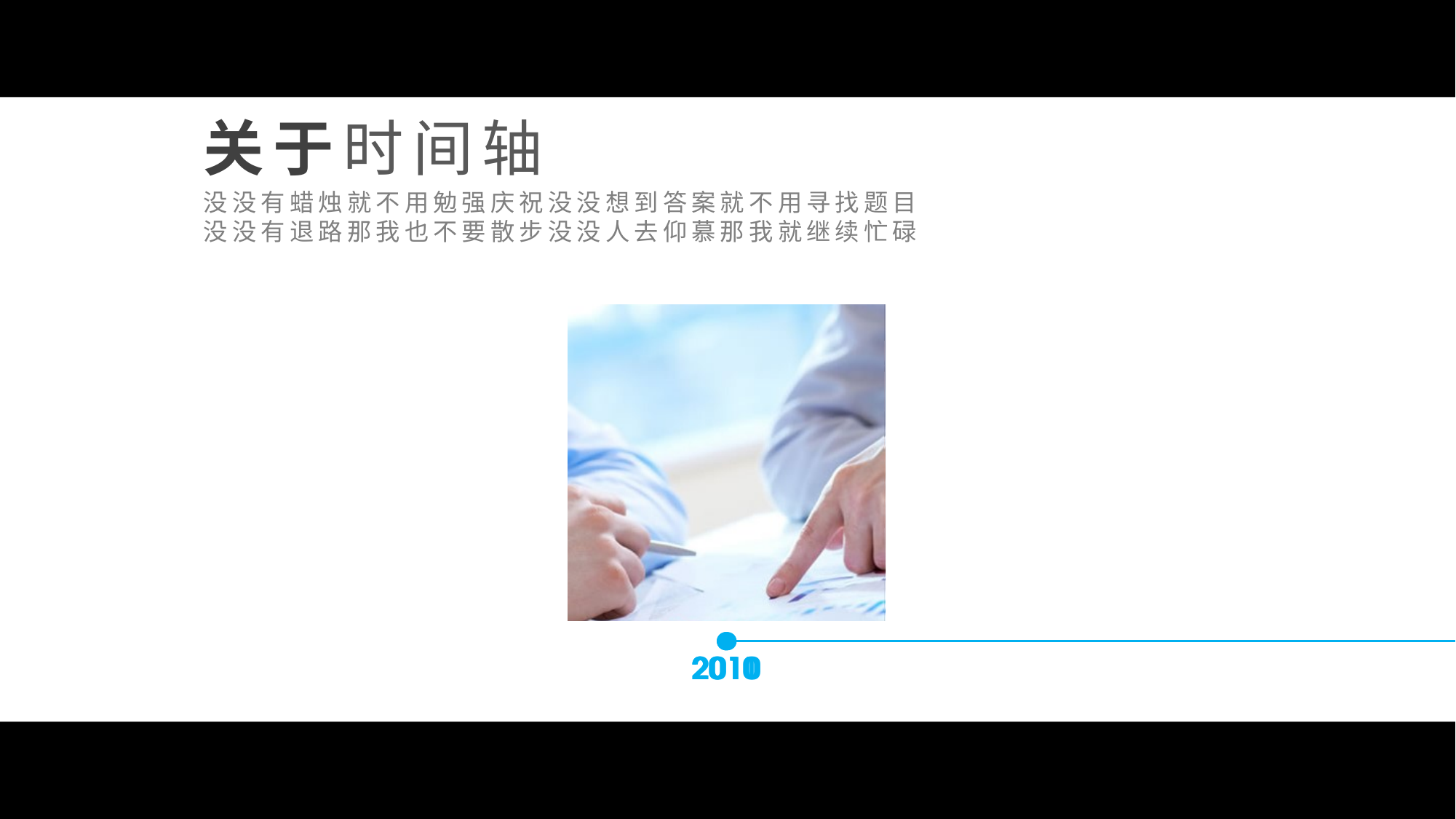

关于时间轴
没没有蜡烛就不用勉强庆祝没没想到答案就不用寻找题目
没没有退路那我也不要散步没没人去仰慕那我就继续忙碌
e7d195523061f1c06526803b853d33da37c806682655e537E2A928F3AEA1D11B2C74CA1ADE48C493B3BE6AAFC7DC1413F1D3DE5144BCB5B8EB55459D8BD2DD86CA978BCF0EF961A7AF6DF4AA15BE1927FE2DC0399281CA13F5FF3BC2BB46FFC9F5AA35C3113760E3D2573A04BDF891766F9537AFB919BD4A0DDF84983D4316A4056C223346809CFA

2010

2011
2010

92.72+3.28=96
Time delay(勿删)